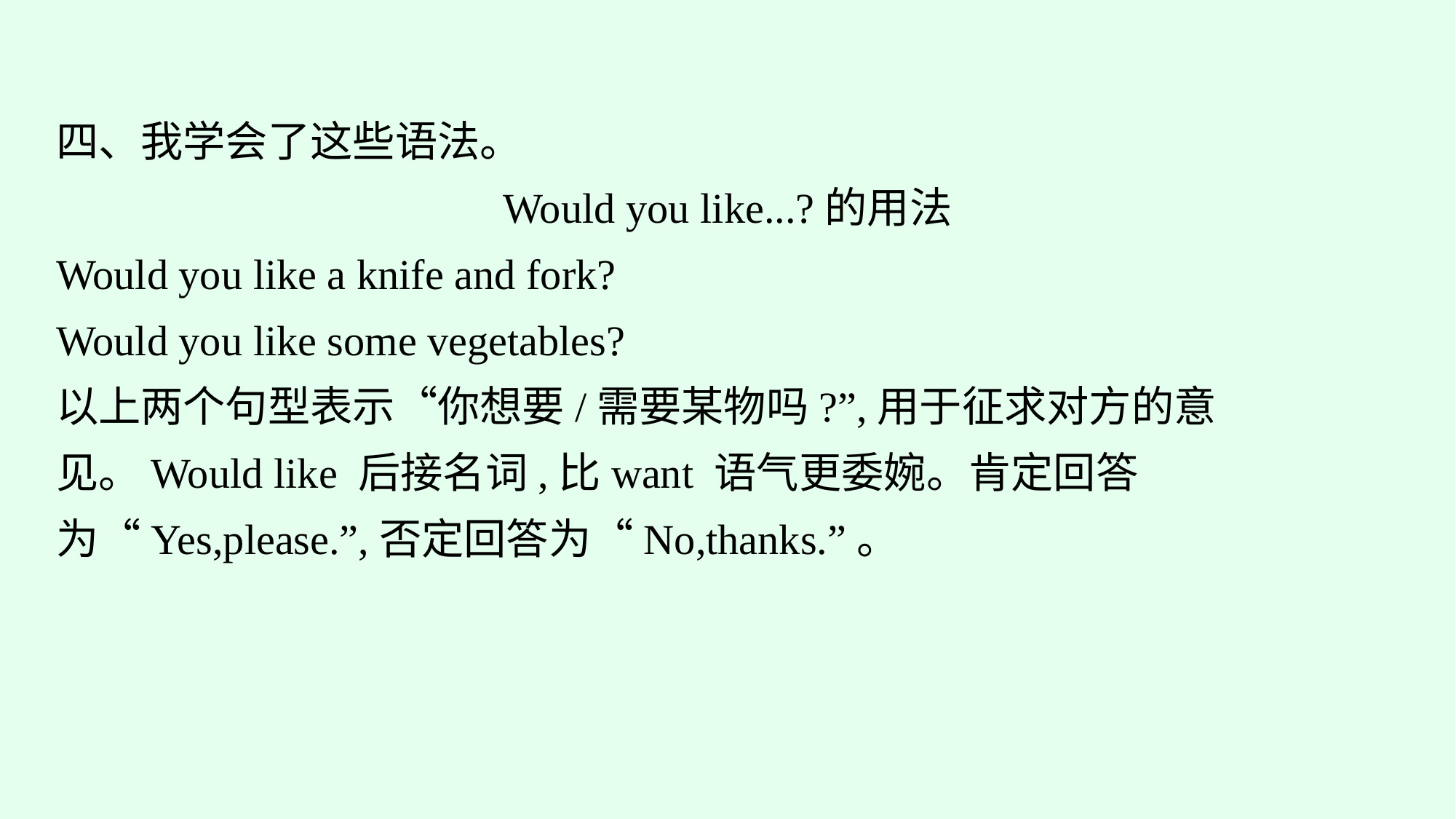

四、我学会了这些语法。
Would you like...?的用法
Would you like a knife and fork?
Would you like some vegetables?
以上两个句型表示“你想要/需要某物吗?”,用于征求对方的意见。Would like 后接名词,比want 语气更委婉。肯定回答为“Yes,please.”,否定回答为“No,thanks.”。